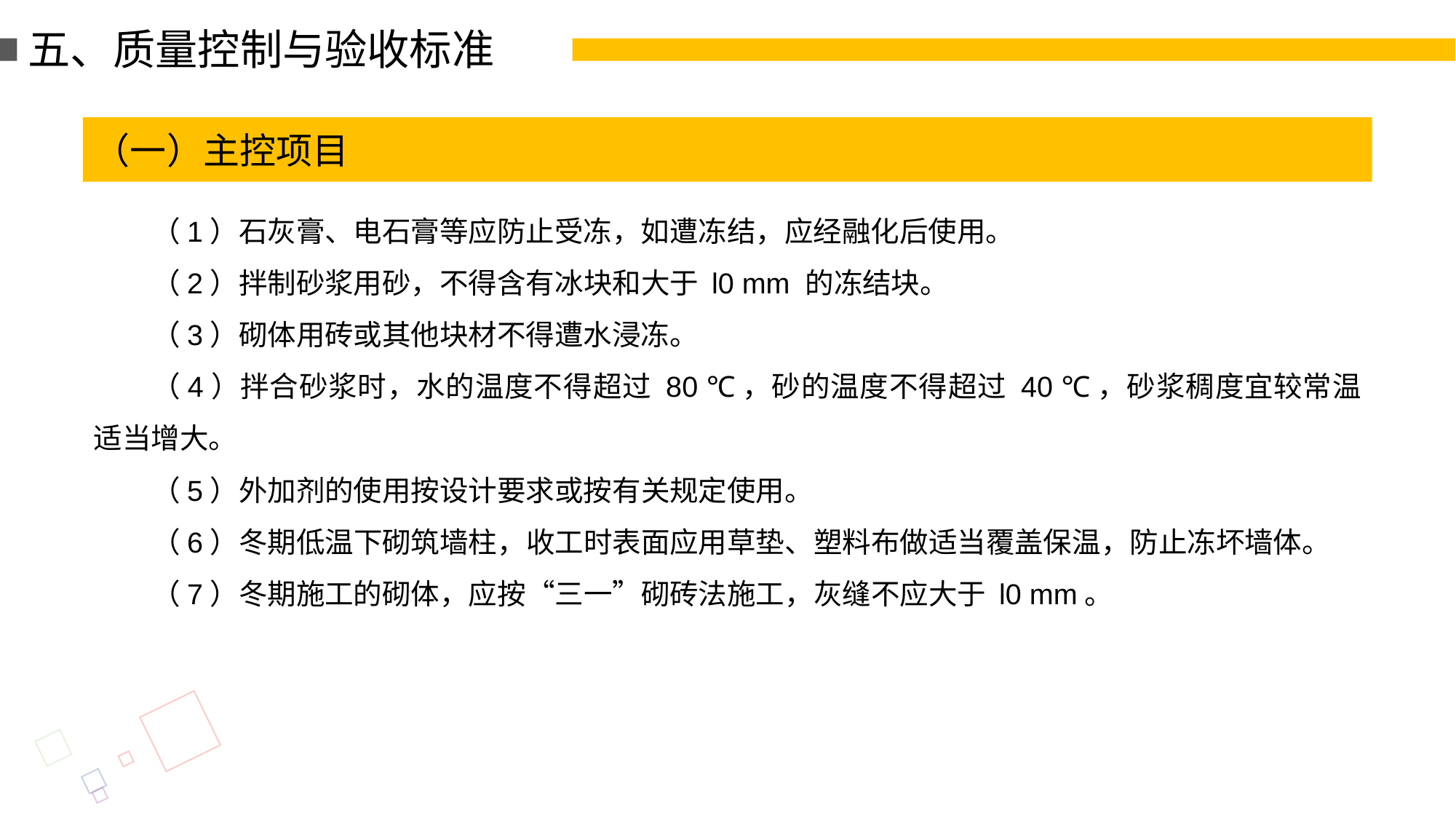

五、质量控制与验收标准
（一）主控项目
（1）石灰膏、电石膏等应防止受冻，如遭冻结，应经融化后使用。
（2）拌制砂浆用砂，不得含有冰块和大于 l0 mm 的冻结块。
（3）砌体用砖或其他块材不得遭水浸冻。
（4）拌合砂浆时，水的温度不得超过 80 ℃，砂的温度不得超过 40 ℃，砂浆稠度宜较常温适当增大。
（5）外加剂的使用按设计要求或按有关规定使用。
（6）冬期低温下砌筑墙柱，收工时表面应用草垫、塑料布做适当覆盖保温，防止冻坏墙体。
（7）冬期施工的砌体，应按“三一”砌砖法施工，灰缝不应大于 l0 mm。